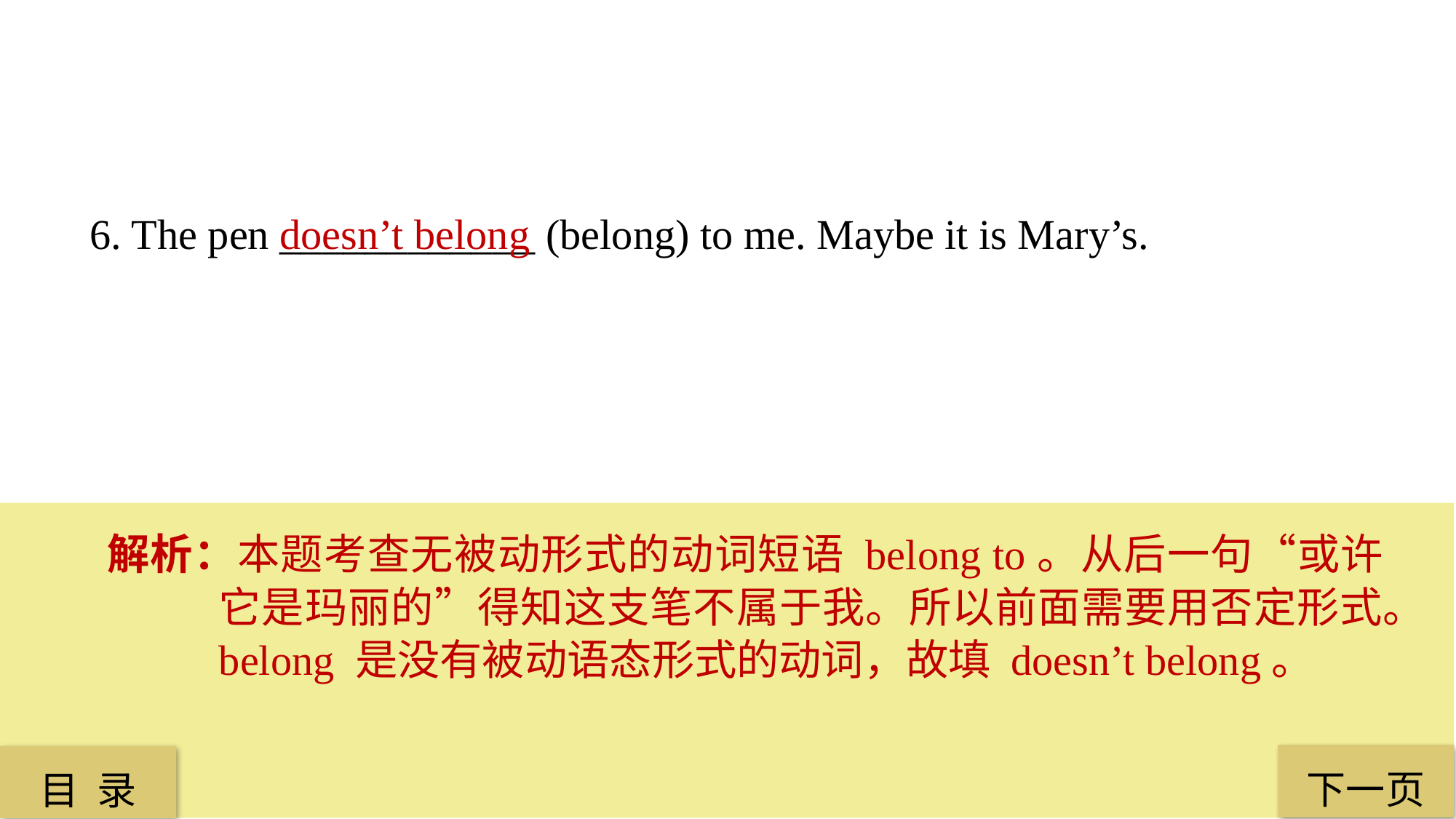

6. The pen ____________ (belong) to me. Maybe it is Mary’s.
 doesn’t belong
解析：本题考查无被动形式的动词短语 belong to。从后一句“或许它是玛丽的”得知这支笔不属于我。所以前面需要用否定形式。belong 是没有被动语态形式的动词，故填 doesn’t belong。